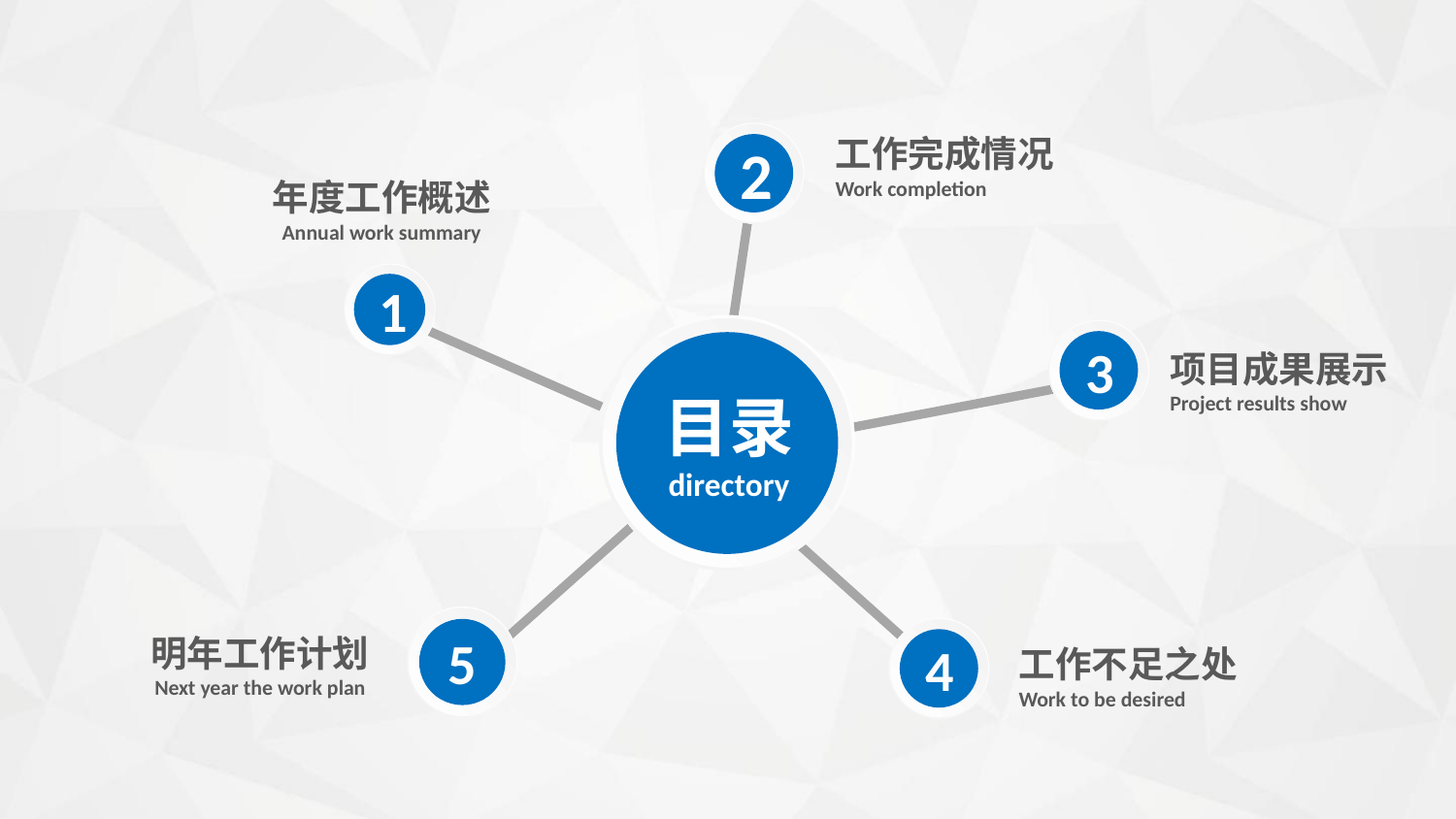

2
工作完成情况
Work completion
年度工作概述
Annual work summary

1

3
项目成果展示
Project results show
目录
directory

5

4
明年工作计划
Next year the work plan
工作不足之处
Work to be desired